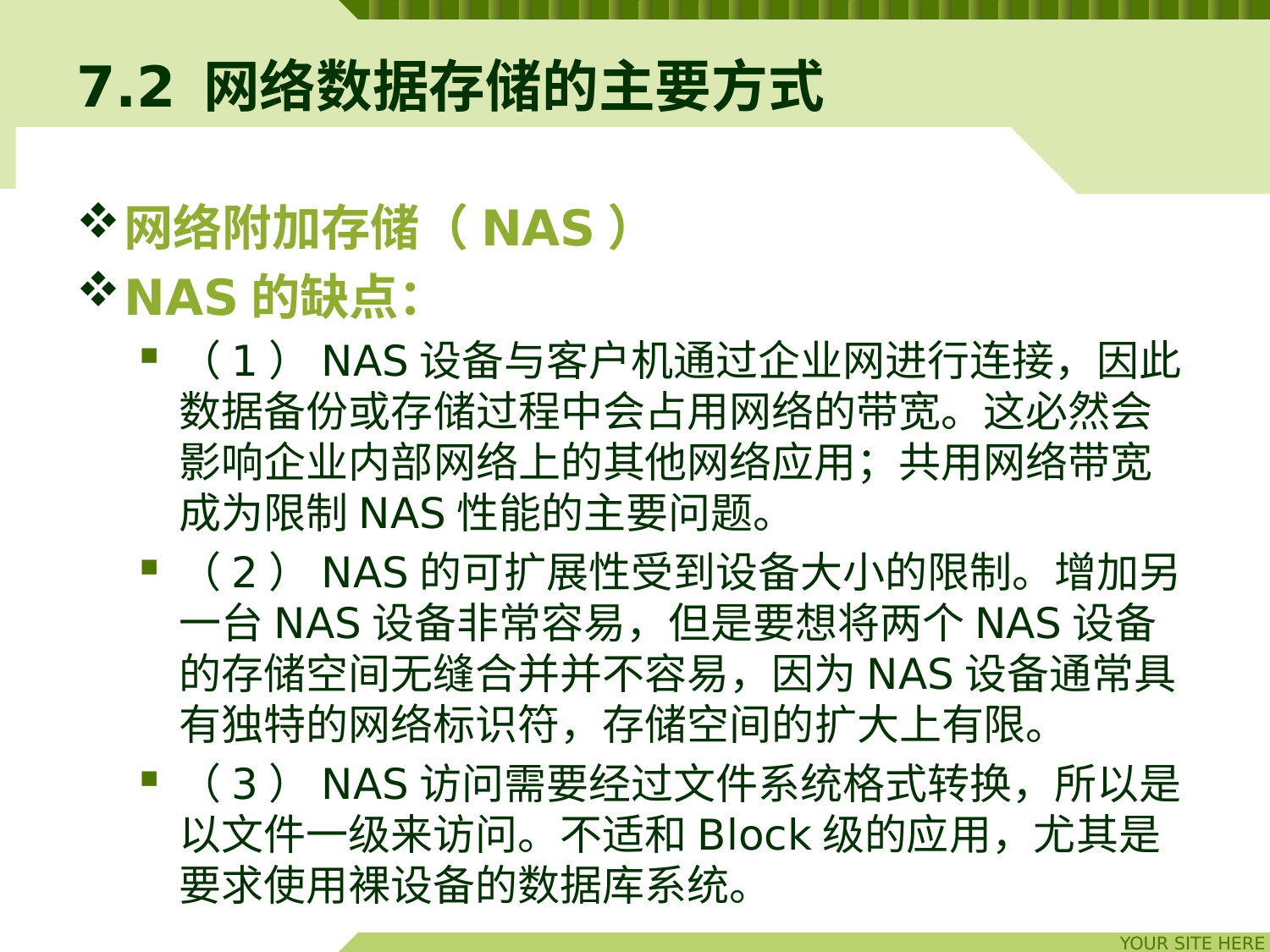

# 7.2	网络数据存储的主要方式
网络附加存储（NAS）
NAS的缺点：
（1）NAS设备与客户机通过企业网进行连接，因此数据备份或存储过程中会占用网络的带宽。这必然会影响企业内部网络上的其他网络应用；共用网络带宽成为限制NAS性能的主要问题。
（2）NAS的可扩展性受到设备大小的限制。增加另一台NAS设备非常容易，但是要想将两个NAS设备的存储空间无缝合并并不容易，因为NAS设备通常具有独特的网络标识符，存储空间的扩大上有限。
（3）NAS访问需要经过文件系统格式转换，所以是以文件一级来访问。不适和Block级的应用，尤其是要求使用裸设备的数据库系统。